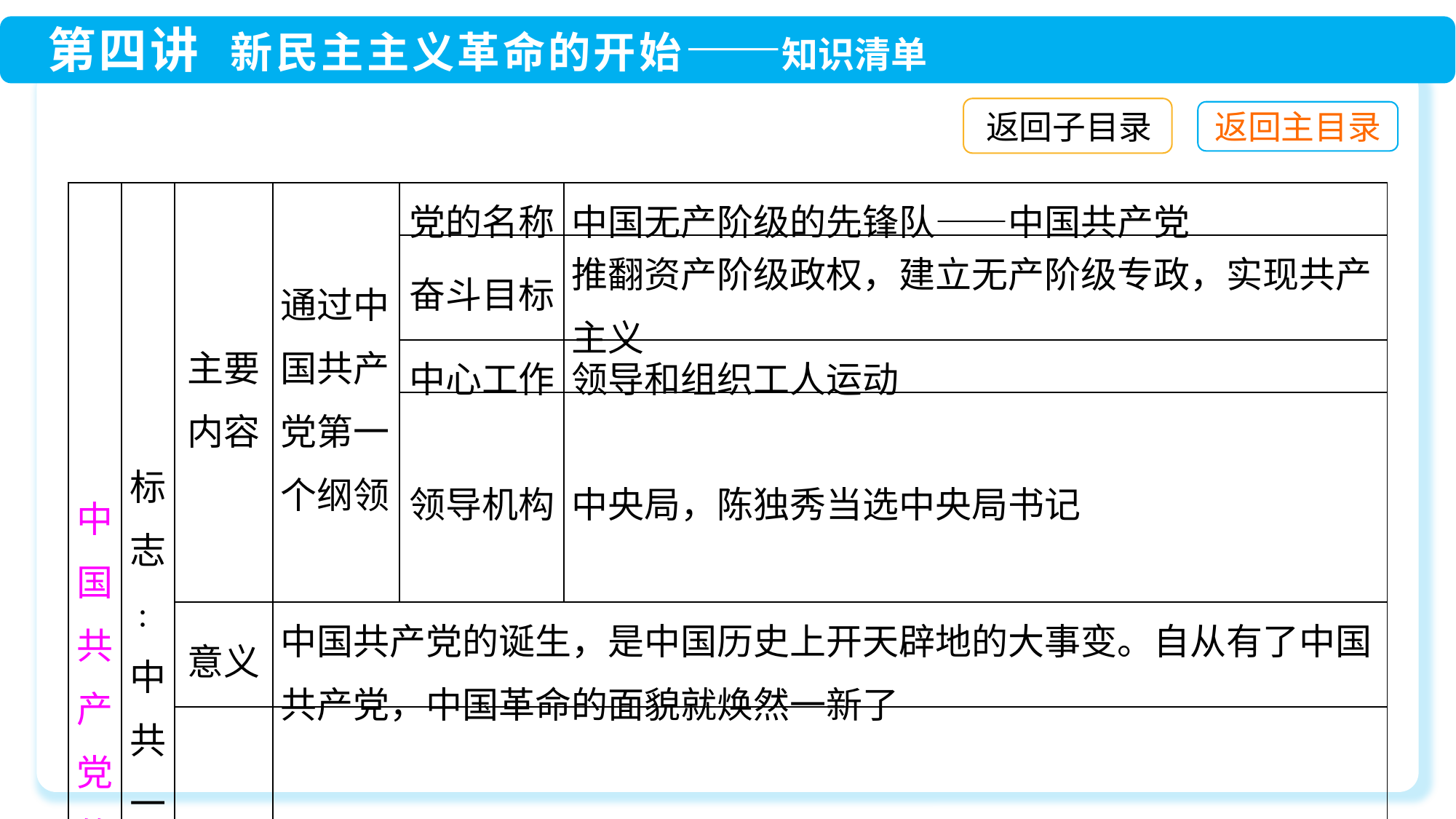

返回子目录
| 中国共产党的成立 | 标 志 ﹕中共一大召开 | 主要内容 | 通过中国共产党第一个纲领 | 党的名称 | 中国无产阶级的先锋队——中国共产党 |
| --- | --- | --- | --- | --- | --- |
|  |  |  |  | 奋斗目标 | 推翻资产阶级政权，建立无产阶级专政，实现共产主义 |
|  |  |  |  | 中心工作 | 领导和组织工人运动 |
|  |  |  |  | 领导机构 | 中央局，陈独秀当选中央局书记 |
|  |  | 意义 | 中国共产党的诞生，是中国历史上开天辟地的大事变。自从有了中国共产党，中国革命的面貌就焕然一新了 |  |  |
|  |  | 焕然一新新的含义 | “新”指的是新的领导阶级（中国共产党）、新的指导思想（马克思主义）、新的奋斗目标（推翻资产阶级政权，实现共产主义）、新的革命道路（由旧民主主义革命转向新民主主义革命） |  |  |